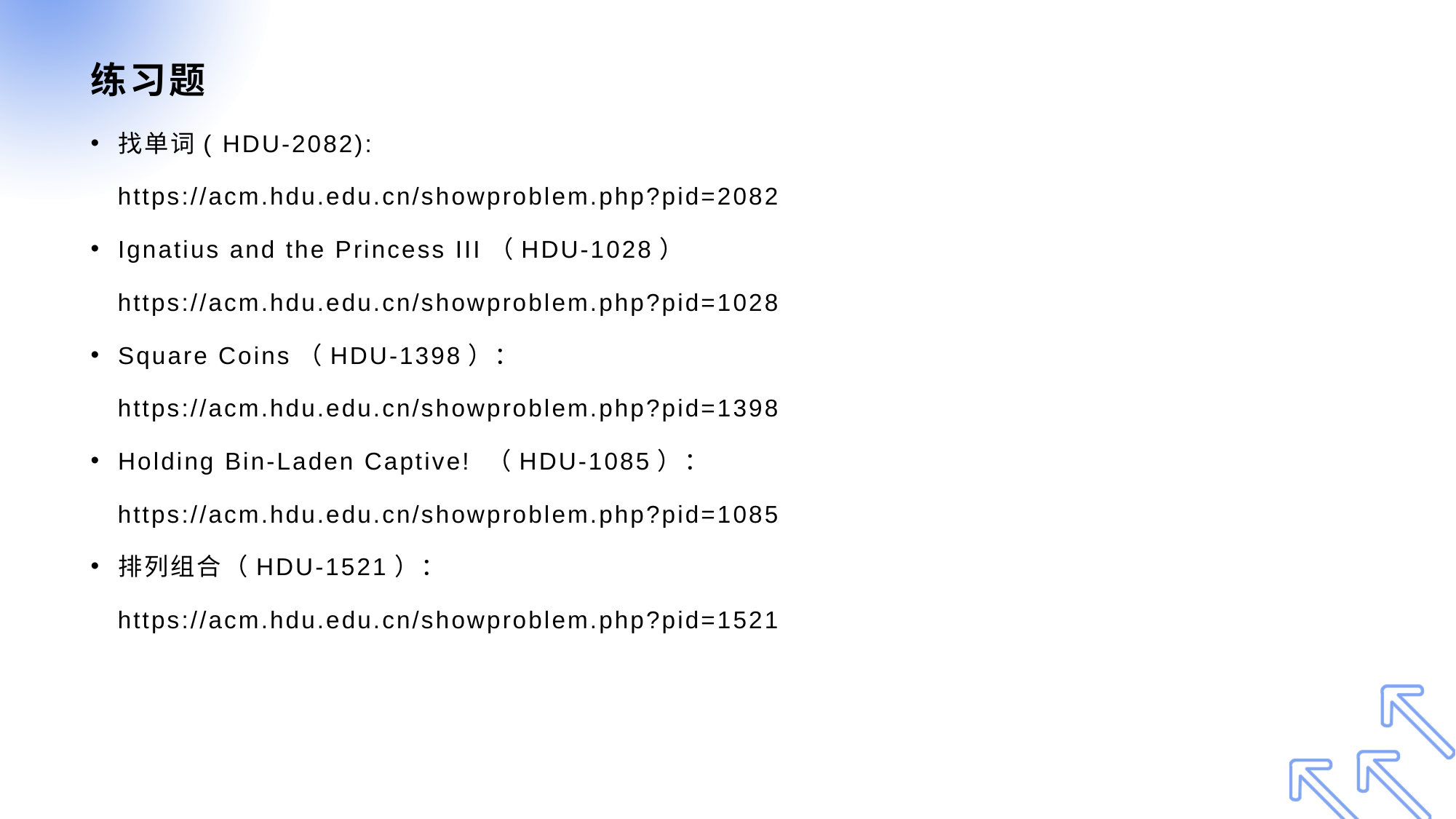

# 练习题
找单词( HDU-2082):
   https://acm.hdu.edu.cn/showproblem.php?pid=2082
Ignatius and the Princess III（HDU-1028）
   https://acm.hdu.edu.cn/showproblem.php?pid=1028
Square Coins（HDU-1398）：
   https://acm.hdu.edu.cn/showproblem.php?pid=1398
Holding Bin-Laden Captive! （HDU-1085）：
   https://acm.hdu.edu.cn/showproblem.php?pid=1085
排列组合（HDU-1521）：
   https://acm.hdu.edu.cn/showproblem.php?pid=1521